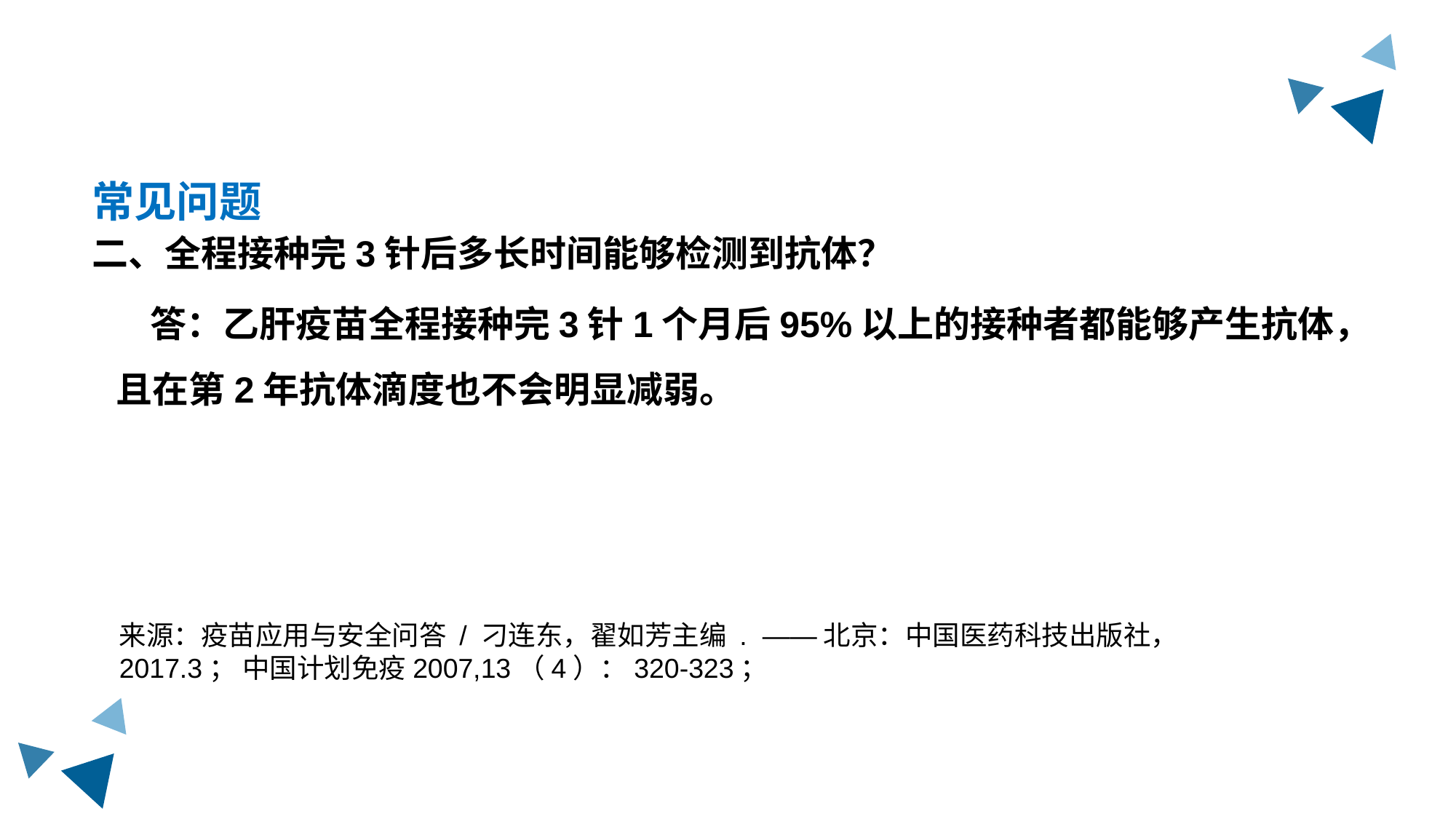

常见问题
二、全程接种完3针后多长时间能够检测到抗体？
      答：乙肝疫苗全程接种完3针1个月后95%以上的接种者都能够产生抗体，且在第2年抗体滴度也不会明显减弱。
来源：疫苗应用与安全问答 / 刁连东，翟如芳主编 .  ——北京：中国医药科技出版社，2017.3； 中国计划免疫2007,13（4）：320-323；